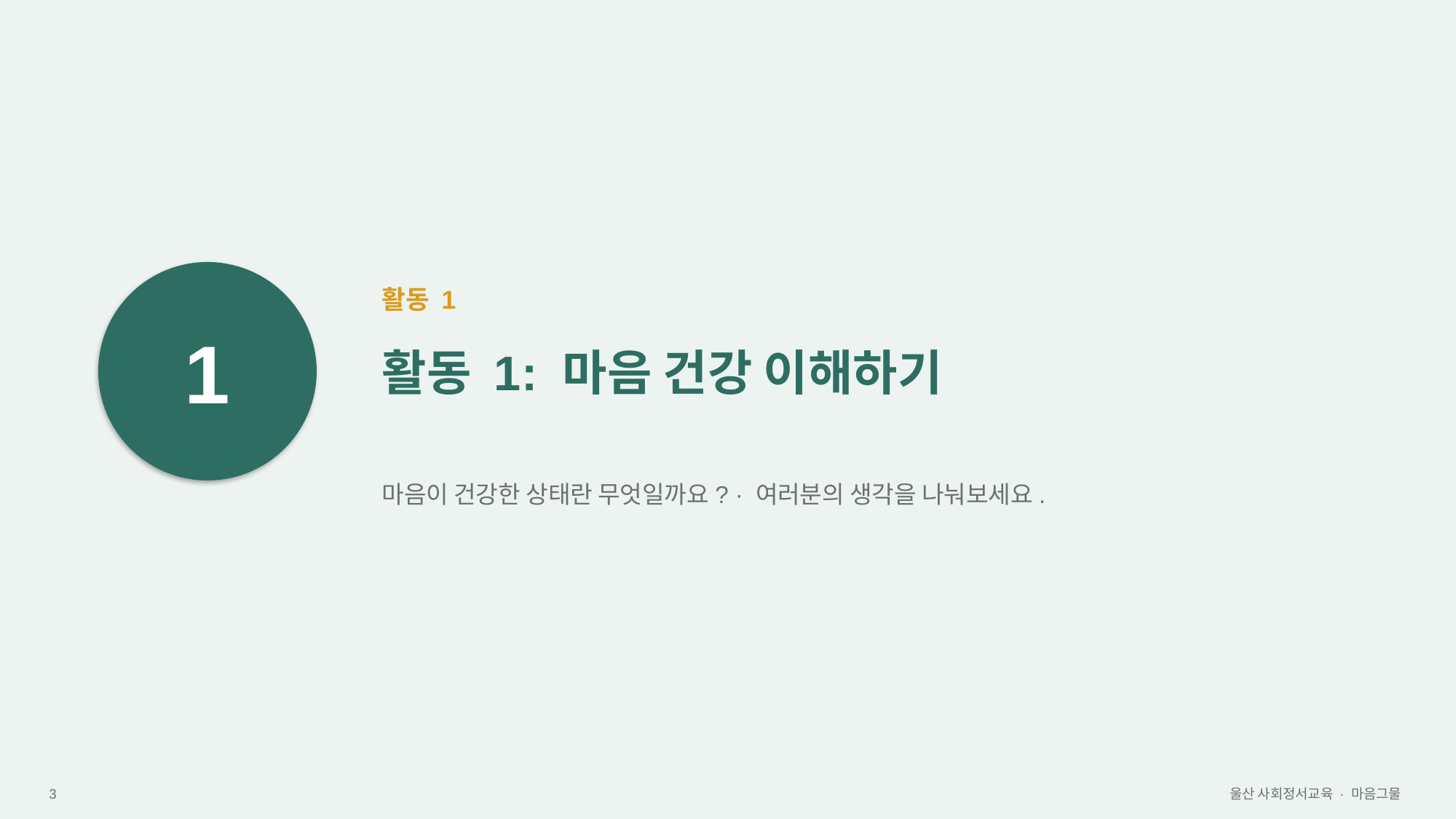

1
활동 1
활동 1: 마음 건강 이해하기
마음이 건강한 상태란 무엇일까요? · 여러분의 생각을 나눠보세요.
3
울산 사회정서교육 · 마음그물